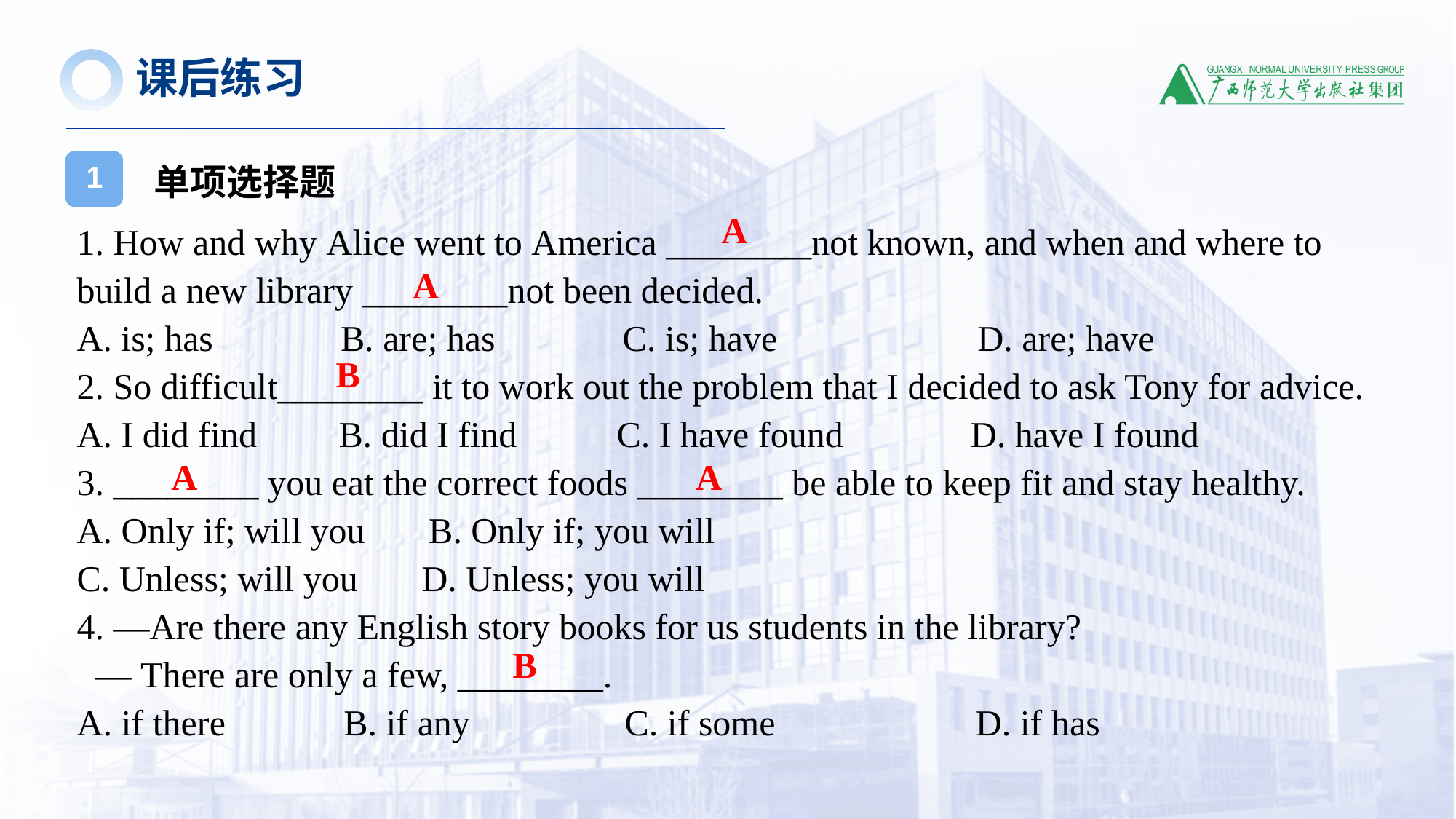

课后练习

单项选择题

1
A
1. How and why Alice went to America ________not known, and when and where to build a new library ________not been decided.
A. is; has              B. are; has              C. is; have                      D. are; have
2. So difficult________ it to work out the problem that I decided to ask Tony for advice.
A. I did find         B. did I find           C. I have found              D. have I found
3. ________ you eat the correct foods ________ be able to keep fit and stay healthy.
A. Only if; will you       B. Only if; you will
C. Unless; will you       D. Unless; you will
4. —Are there any English story books for us students in the library?
  — There are only a few, ________.
A. if there             B. if any                 C. if some                      D. if has
A
B
A
A
B